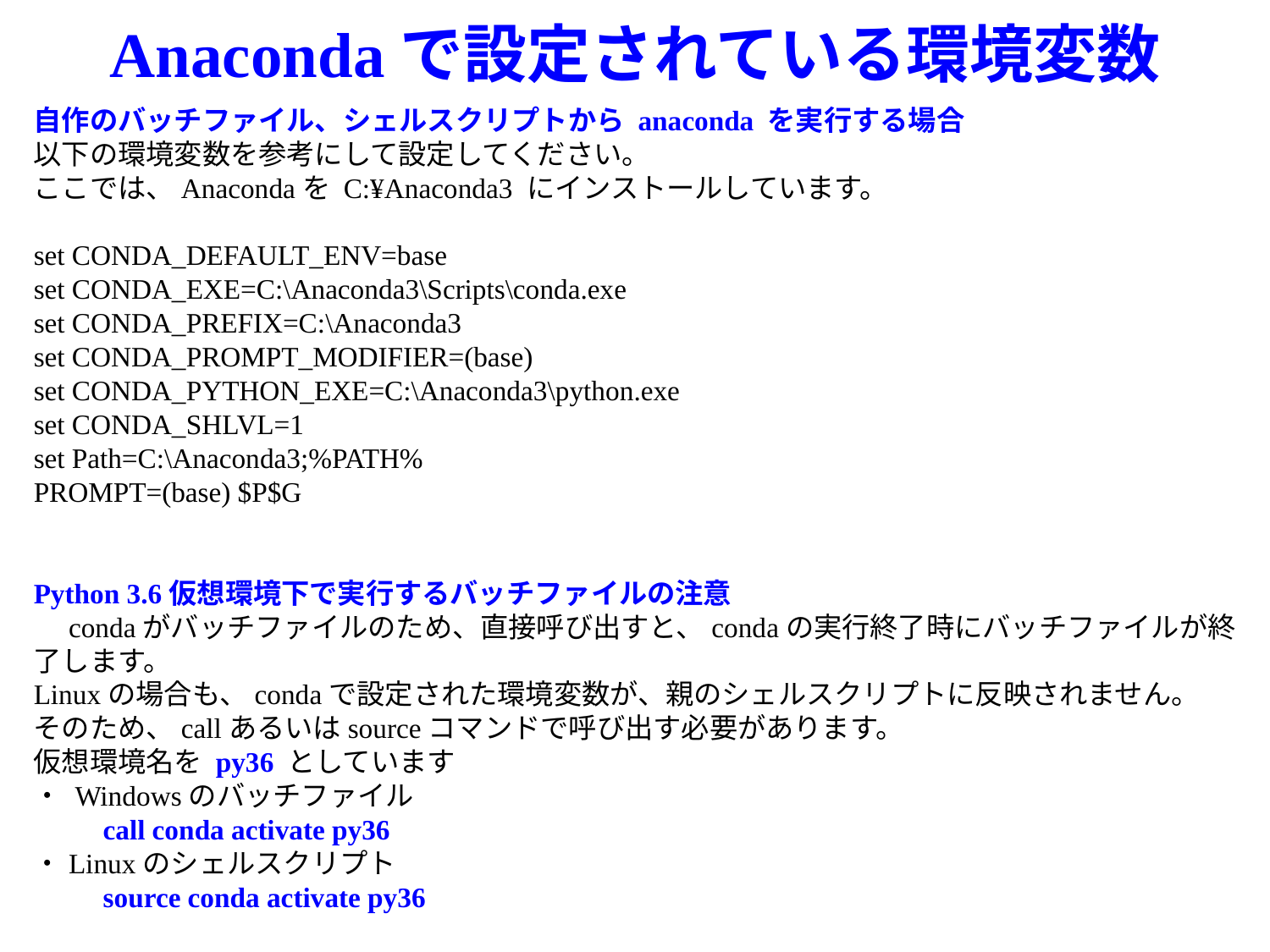

# Anacondaで設定されている環境変数
自作のバッチファイル、シェルスクリプトから anaconda を実行する場合
以下の環境変数を参考にして設定してください。
ここでは、Anacondaを C:¥Anaconda3 にインストールしています。

set CONDA_DEFAULT_ENV=base
set CONDA_EXE=C:\Anaconda3\Scripts\conda.exe
set CONDA_PREFIX=C:\Anaconda3
set CONDA_PROMPT_MODIFIER=(base)
set CONDA_PYTHON_EXE=C:\Anaconda3\python.exe
set CONDA_SHLVL=1
set Path=C:\Anaconda3;%PATH%
PROMPT=(base) $P$G

Python 3.6仮想環境下で実行するバッチファイルの注意
　condaがバッチファイルのため、直接呼び出すと、condaの実行終了時にバッチファイルが終了します。
Linuxの場合も、condaで設定された環境変数が、親のシェルスクリプトに反映されません。
そのため、callあるいはsourceコマンドで呼び出す必要があります。
仮想環境名を py36 としています
・ Windowsのバッチファイル
　　 call conda activate py36
・Linuxのシェルスクリプト
　　 source conda activate py36